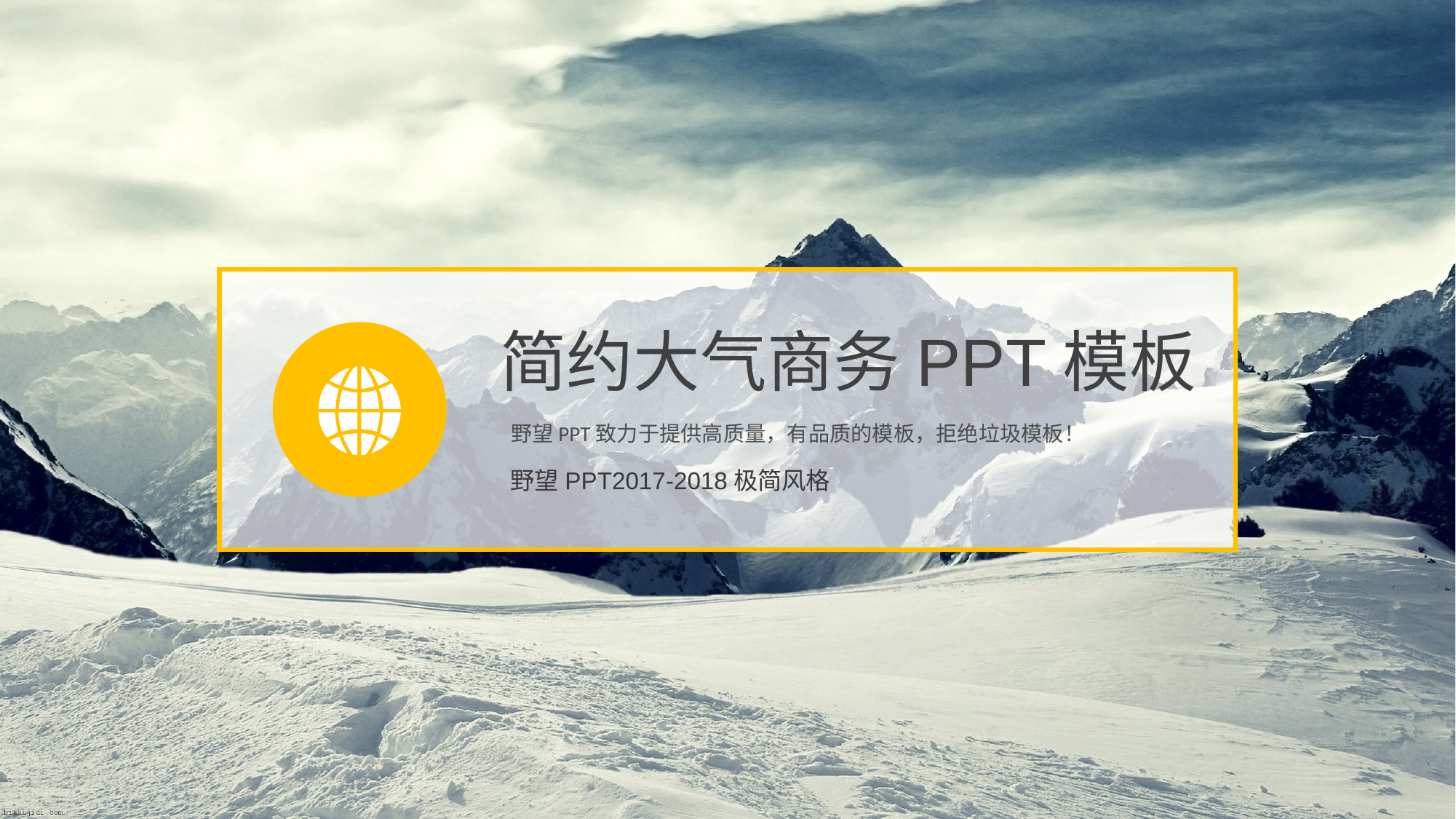

简约大气商务PPT模板

野望PPT致力于提供高质量，有品质的模板，拒绝垃圾模板！
野望PPT2017-2018极简风格